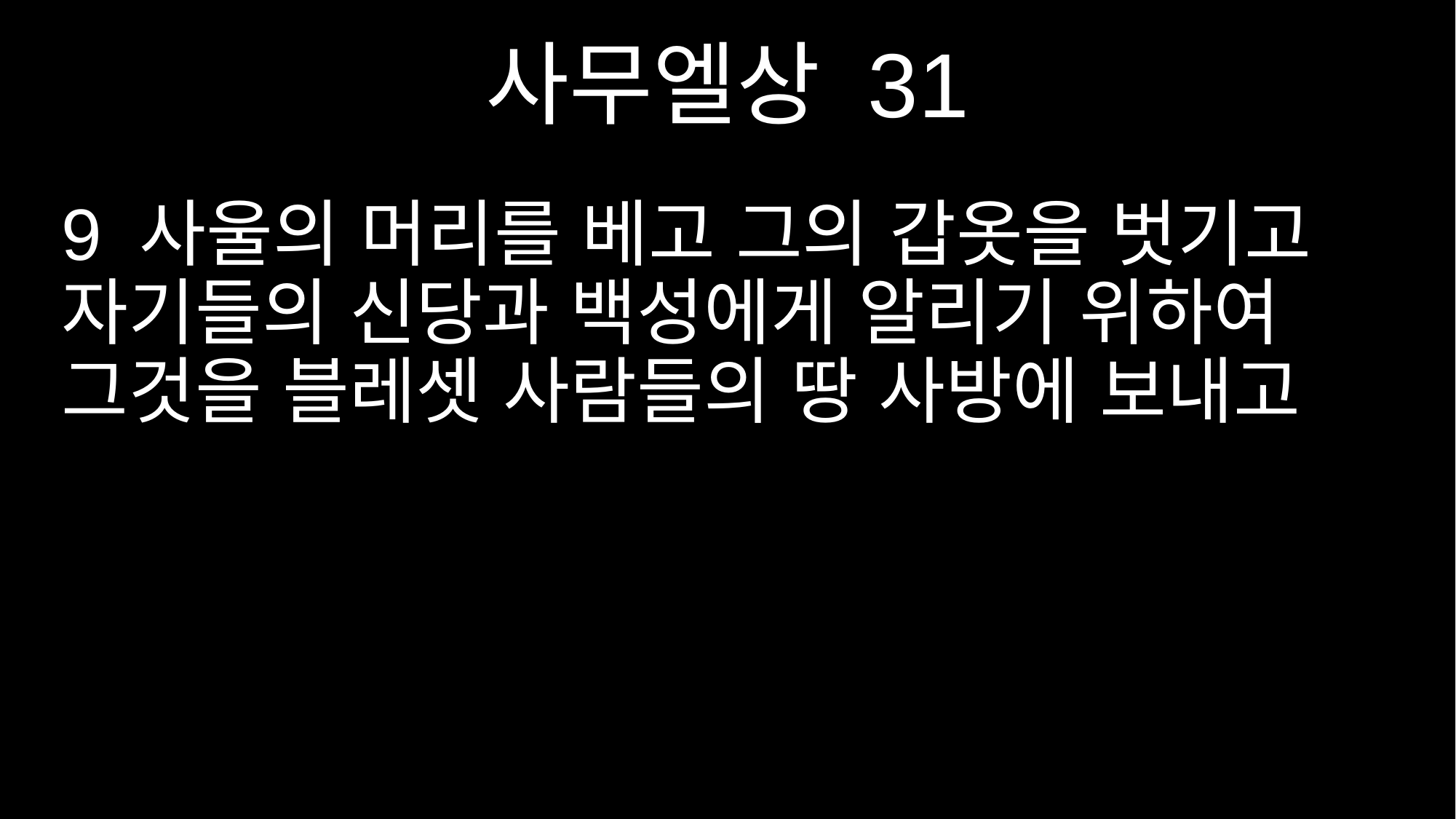

사무엘상 31
9 사울의 머리를 베고 그의 갑옷을 벗기고 자기들의 신당과 백성에게 알리기 위하여 그것을 블레셋 사람들의 땅 사방에 보내고